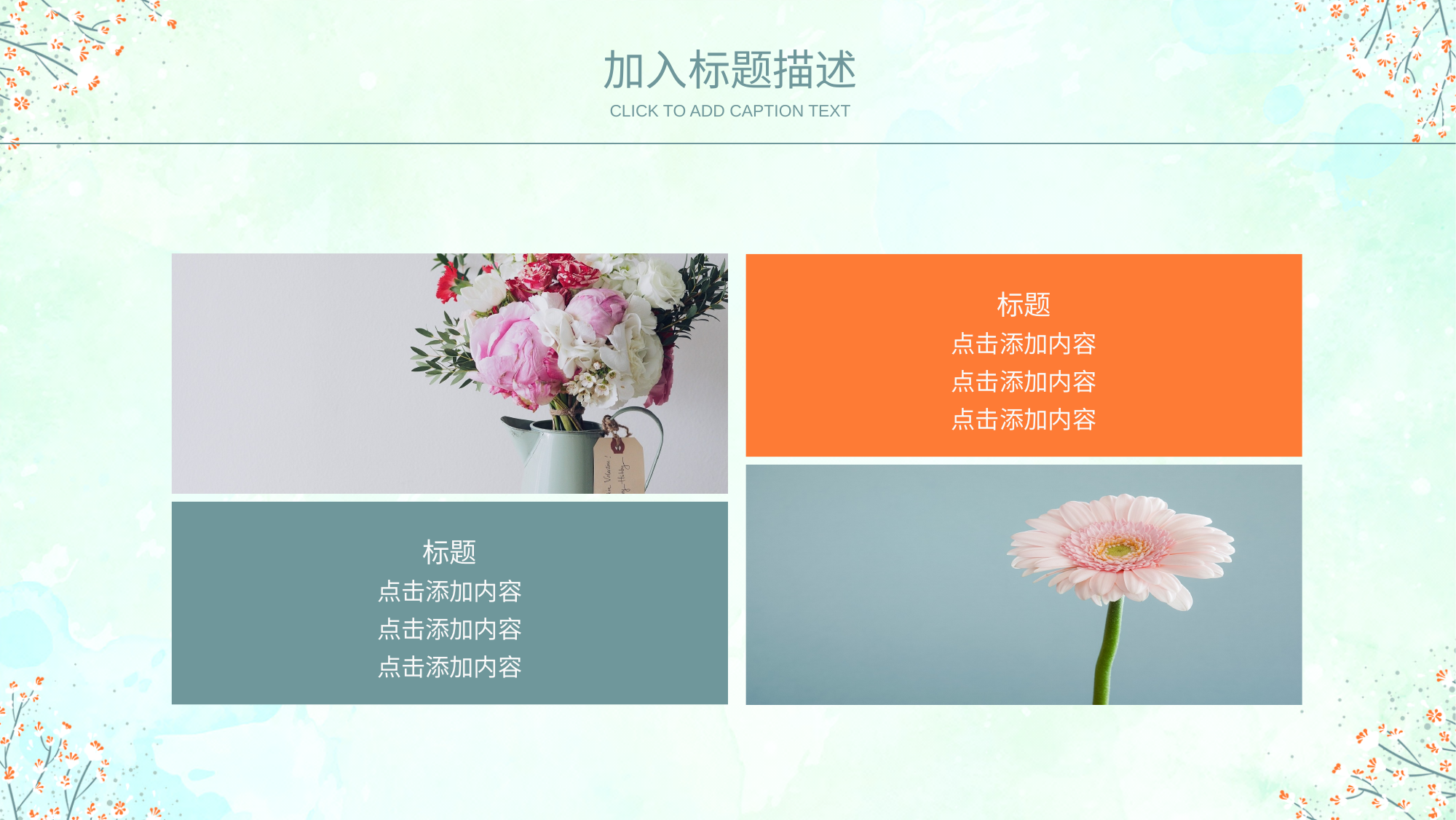

加入标题描述
CLICK TO ADD CAPTION TEXT

标题
点击添加内容
点击添加内容
点击添加内容
标题
点击添加内容
点击添加内容
点击添加内容